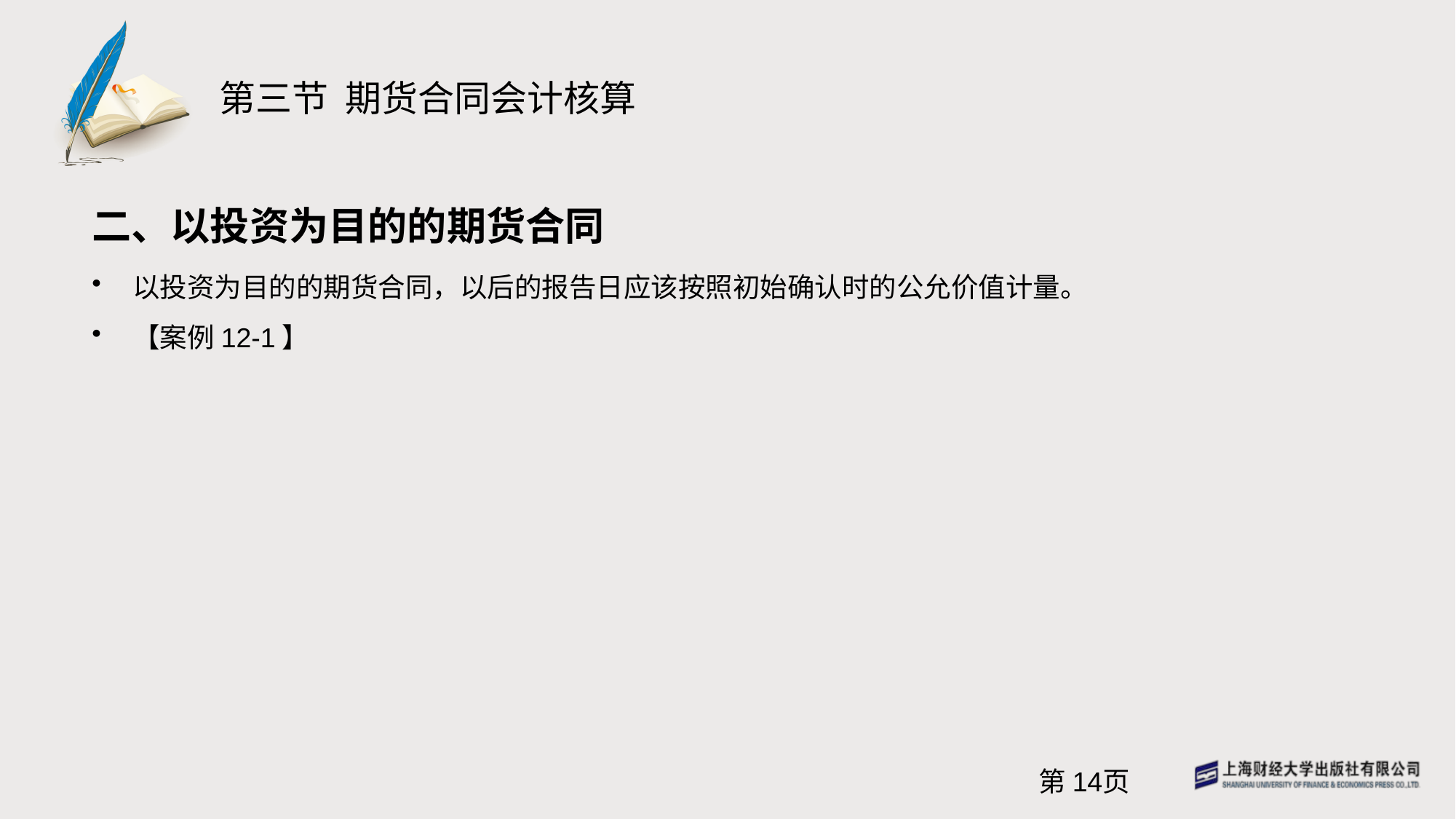

# 第三节  期货合同会计核算
二、以投资为目的的期货合同
以投资为目的的期货合同，以后的报告日应该按照初始确认时的公允价值计量。
【案例12-1】

14